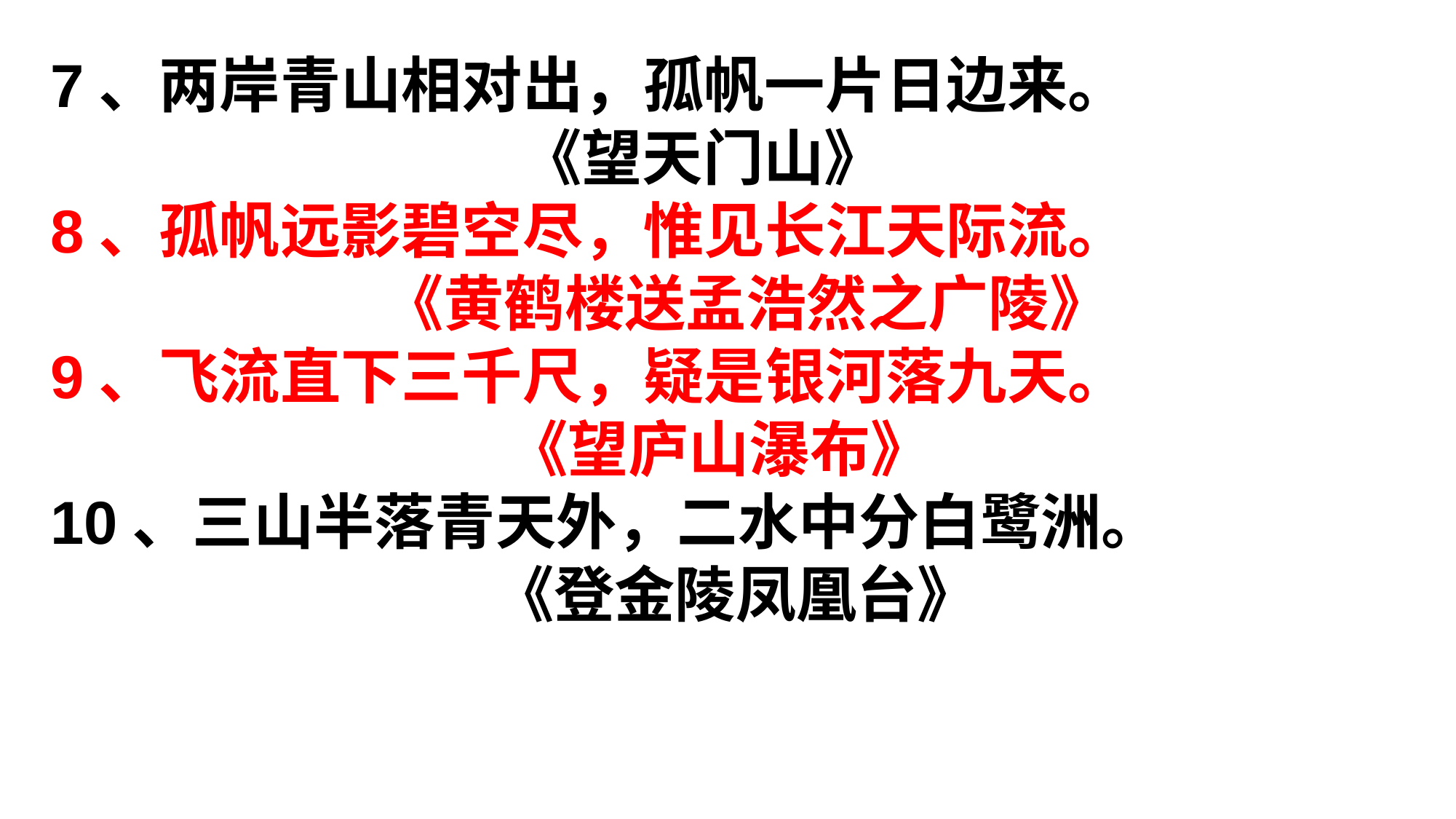

7、两岸青山相对出，孤帆一片日边来。
                                 《望天门山》
8、孤帆远影碧空尽，惟见长江天际流。
                       《黄鹤楼送孟浩然之广陵》
9、飞流直下三千尺，疑是银河落九天。
                                《望庐山瀑布》
10、三山半落青天外，二水中分白鹭洲。
                               《登金陵凤凰台》